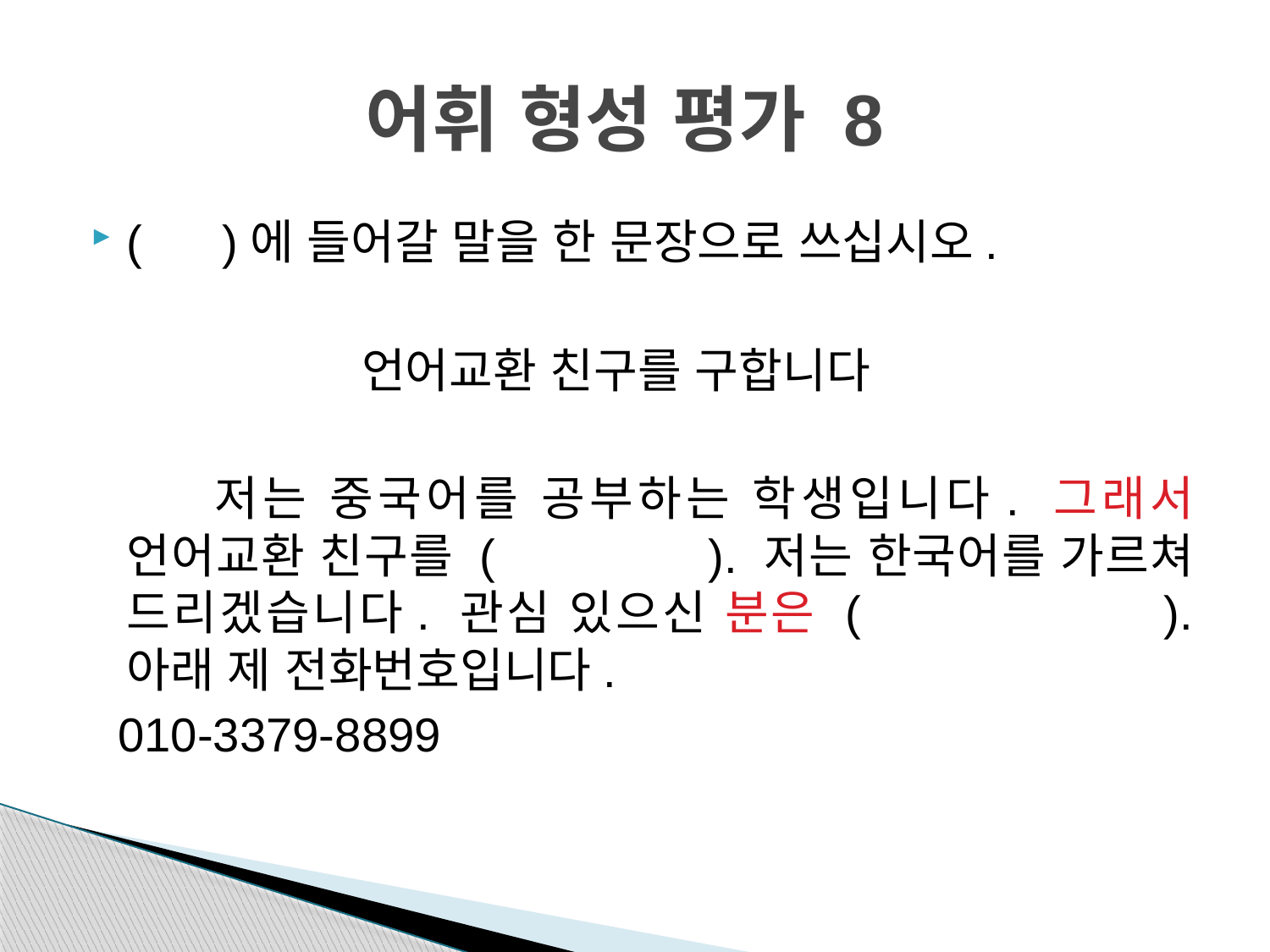

# 어휘 형성 평가 8
(      )에 들어갈 말을 한 문장으로 쓰십시오.

언어교환 친구를 구합니다

      저는 중국어를 공부하는 학생입니다. 그래서 언어교환 친구를 (               ). 저는 한국어를 가르쳐 드리겠습니다. 관심 있으신 분은 (                   ). 아래 제 전화번호입니다.
  010-3379-8899